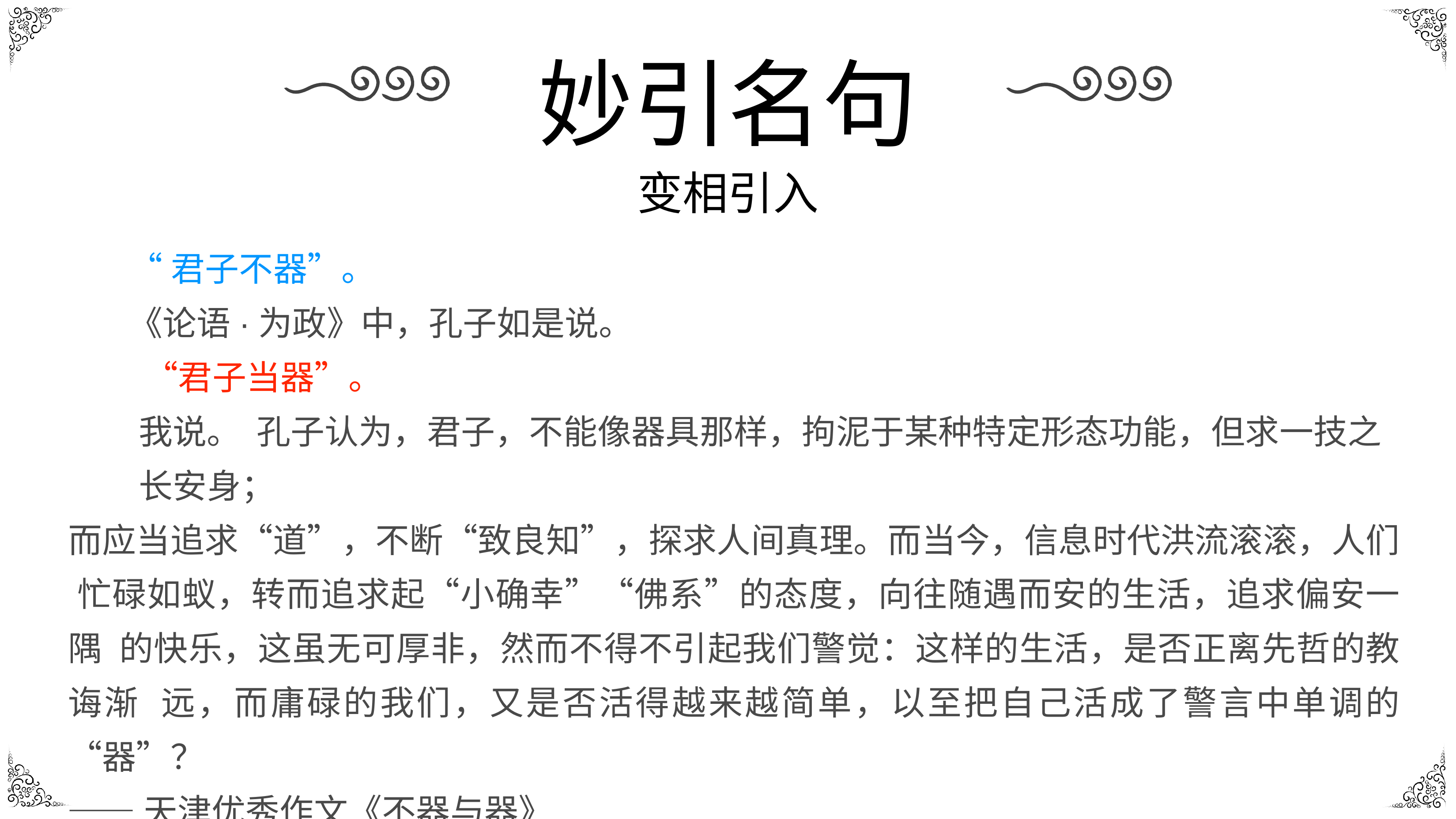

# 妙引名句
变相引入

“君子不器”。
《论语·为政》中，孔子如是说。  “君子当器”。
我说。  孔子认为，君子，不能像器具那样，拘泥于某种特定形态功能，但求一技之长安身；
而应当追求“道”，不断“致良知”，探求人间真理。而当今，信息时代洪流滚滚，人们  忙碌如蚁，转而追求起“小确幸”“佛系”的态度，向往随遇而安的生活，追求偏安一隅  的快乐，这虽无可厚非，然而不得不引起我们警觉：这样的生活，是否正离先哲的教诲渐  远，而庸碌的我们，又是否活得越来越简单，以至把自己活成了警言中单调的“器”？
——天津优秀作文《不器与器》